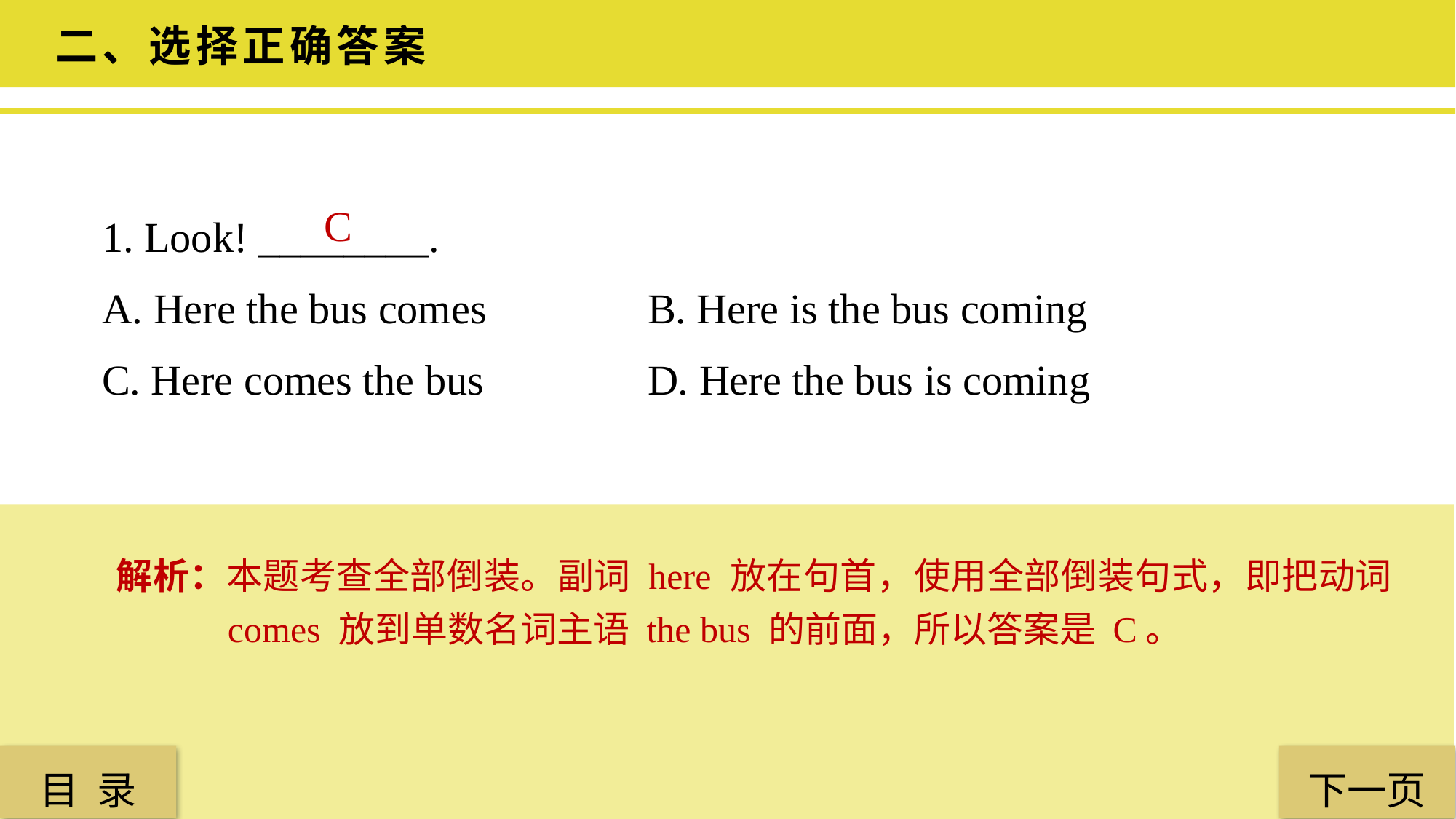

二、选择正确答案
1. Look! ________.
A. Here the bus comes 		B. Here is the bus coming
C. Here comes the bus 		D. Here the bus is coming
C
解析：本题考查全部倒装。副词 here 放在句首，使用全部倒装句式，即把动词 comes 放到单数名词主语 the bus 的前面，所以答案是 C。